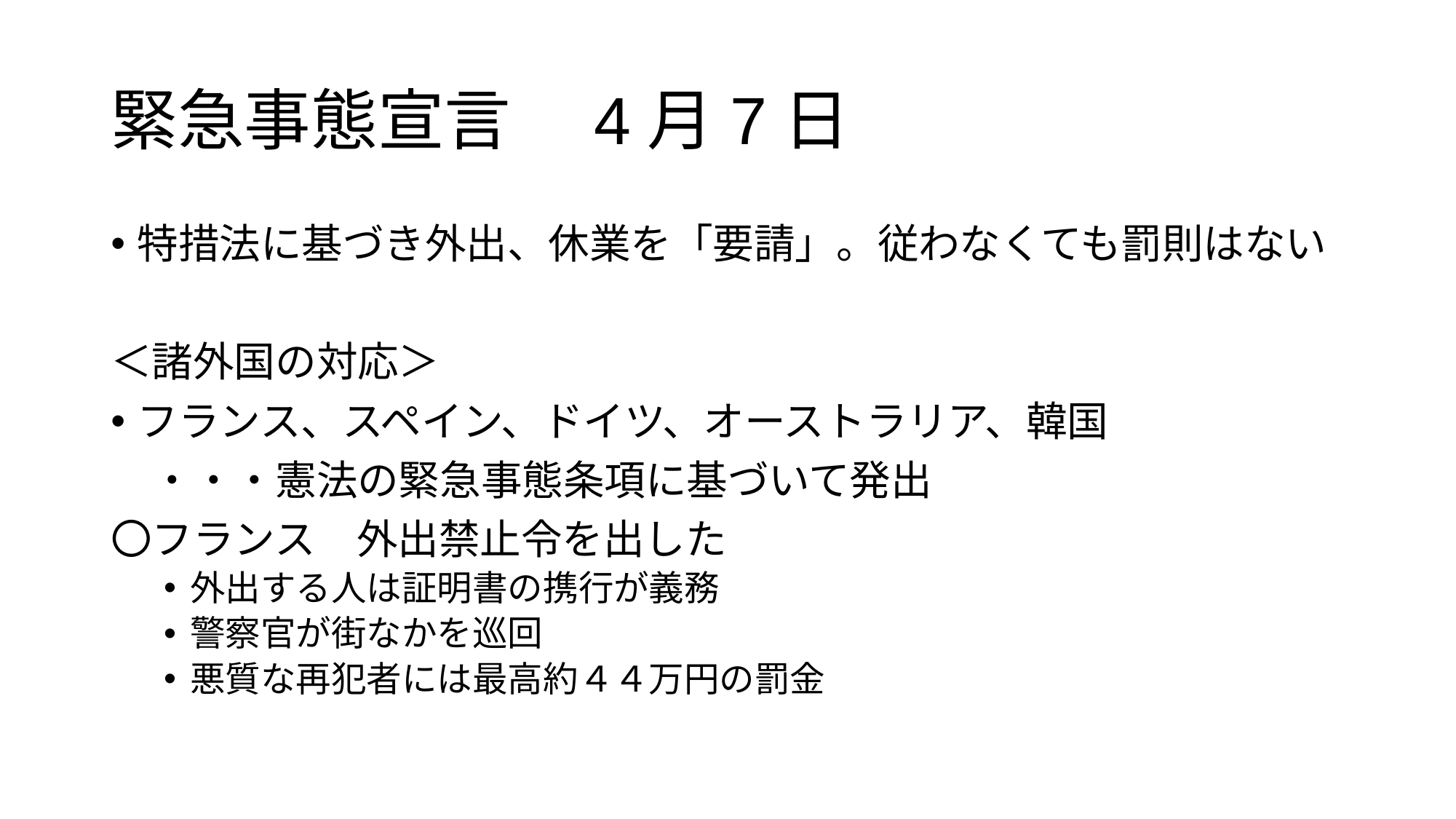

# 緊急事態宣言　4月7日
特措法に基づき外出、休業を「要請」。従わなくても罰則はない

＜諸外国の対応＞
フランス、スペイン、ドイツ、オーストラリア、韓国
　・・・憲法の緊急事態条項に基づいて発出
〇フランス　外出禁止令を出した
外出する人は証明書の携行が義務
警察官が街なかを巡回
悪質な再犯者には最高約４４万円の罰金